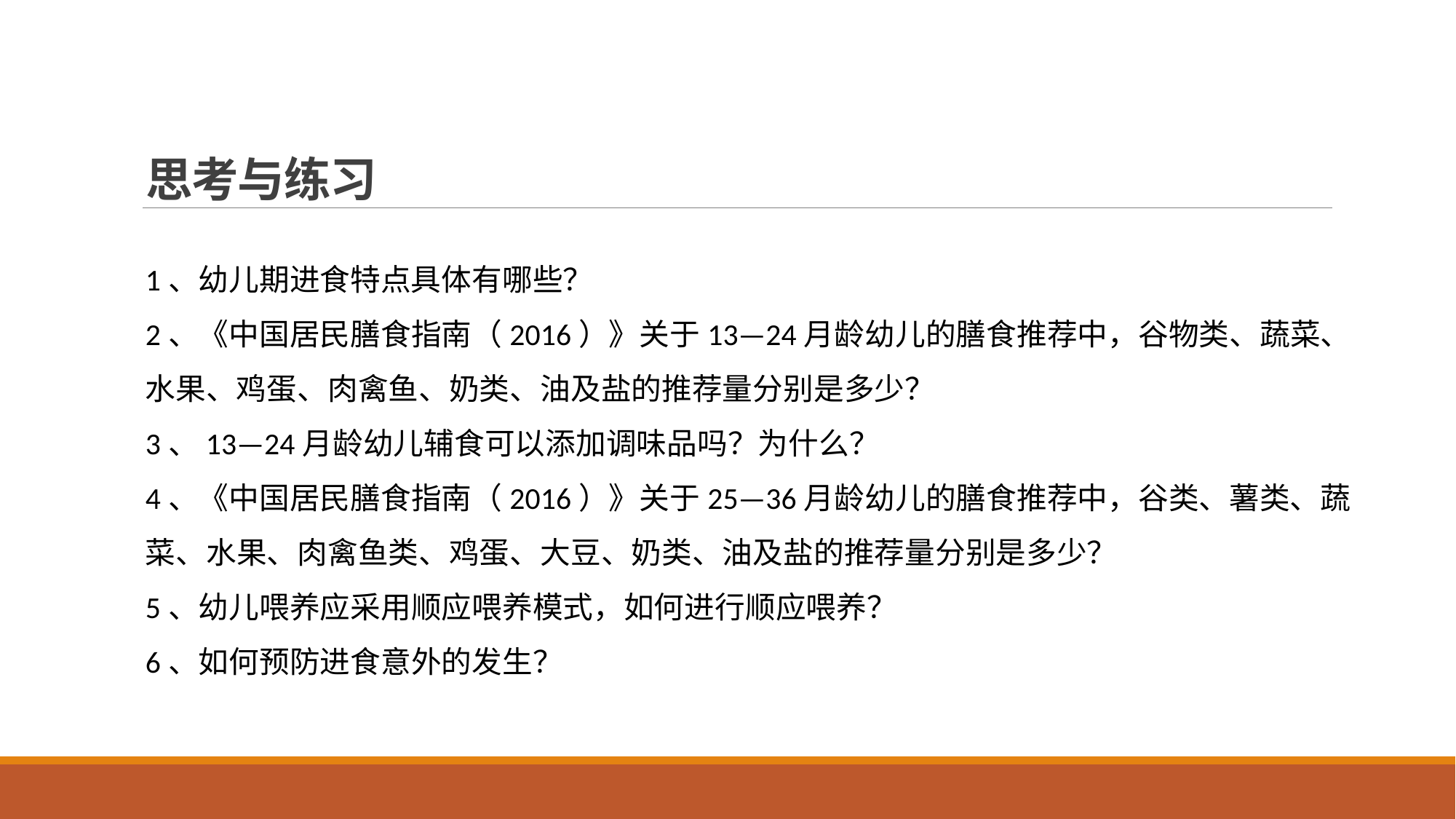

# 思考与练习
1、幼儿期进食特点具体有哪些？
2、《中国居民膳食指南（2016）》关于13—24月龄幼儿的膳食推荐中，谷物类、蔬菜、水果、鸡蛋、肉禽鱼、奶类、油及盐的推荐量分别是多少？
3、13—24月龄幼儿辅食可以添加调味品吗？为什么？
4、《中国居民膳食指南（2016）》关于25—36月龄幼儿的膳食推荐中，谷类、薯类、蔬菜、水果、肉禽鱼类、鸡蛋、大豆、奶类、油及盐的推荐量分别是多少？
5、幼儿喂养应采用顺应喂养模式，如何进行顺应喂养？
6、如何预防进食意外的发生？